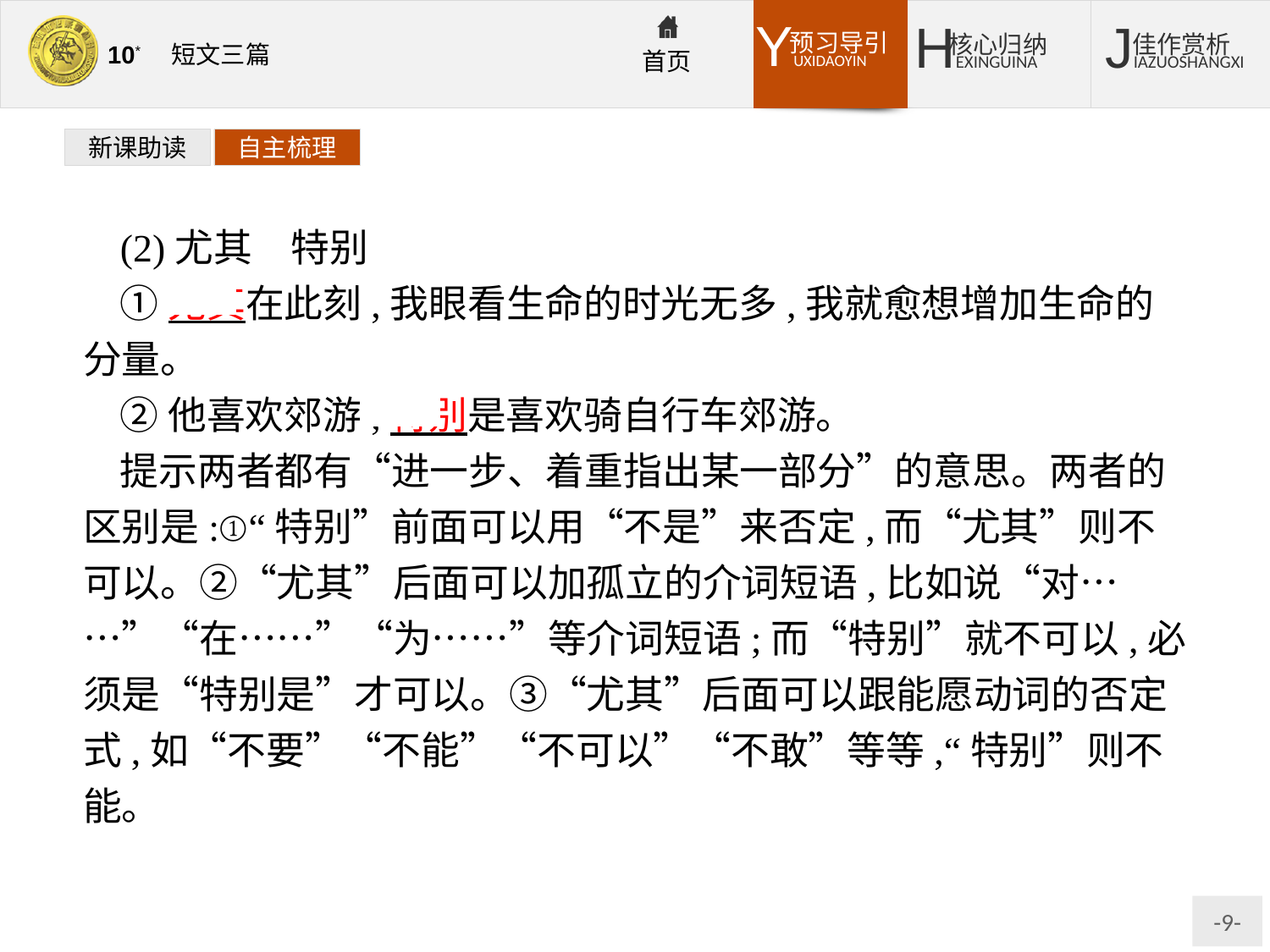

新课助读
自主梳理
(2)尤其　特别
①尤其在此刻,我眼看生命的时光无多,我就愈想增加生命的分量。
②他喜欢郊游,特别是喜欢骑自行车郊游。
提示两者都有“进一步、着重指出某一部分”的意思。两者的区别是:①“特别”前面可以用“不是”来否定,而“尤其”则不可以。②“尤其”后面可以加孤立的介词短语,比如说“对……”“在……”“为……”等介词短语;而“特别”就不可以,必须是“特别是”才可以。③“尤其”后面可以跟能愿动词的否定式,如“不要”“不能”“不可以”“不敢”等等,“特别”则不能。